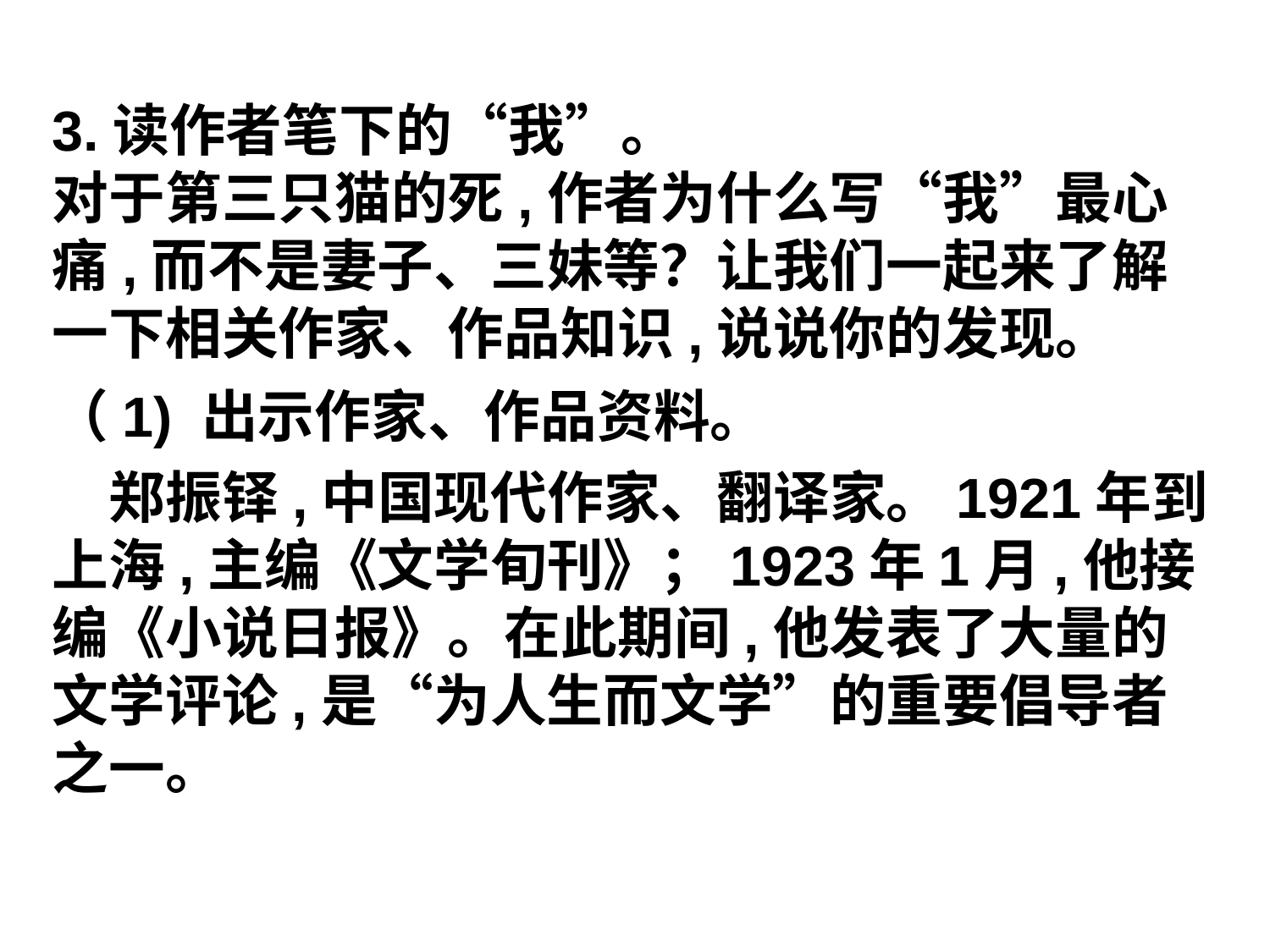

3.读作者笔下的“我”。
对于第三只猫的死,作者为什么写“我”最心痛,而不是妻子、三妹等？让我们一起来了解一下相关作家、作品知识,说说你的发现。
（1) 出示作家、作品资料。
    郑振铎,中国现代作家、翻译家。1921年到上海,主编《文学旬刊》；1923年1月,他接编《小说日报》。在此期间,他发表了大量的文学评论,是“为人生而文学”的重要倡导者之一。